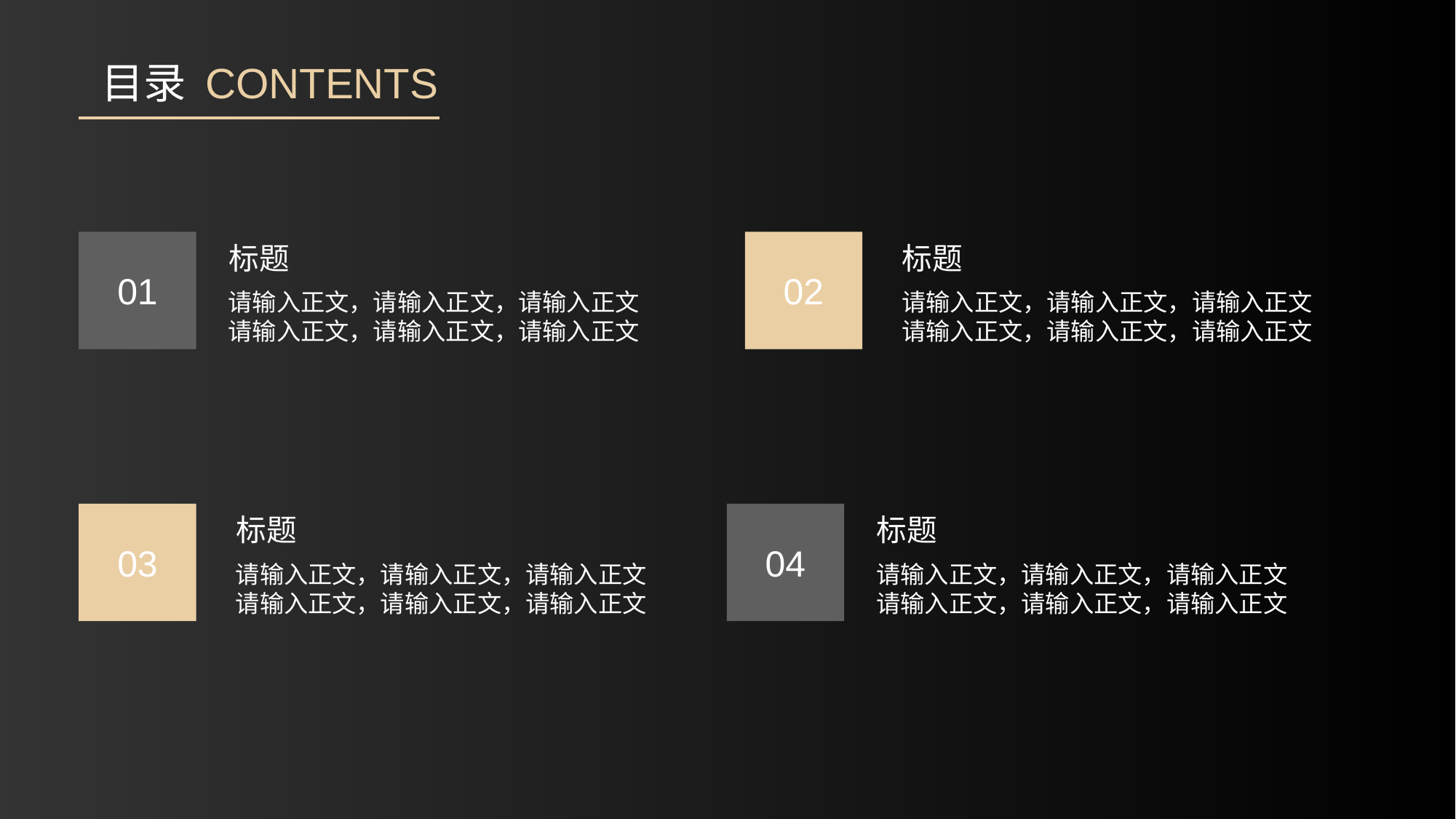

目录 CONTENTS
01
标题
请输入正文，请输入正文，请输入正文请输入正文，请输入正文，请输入正文

02
标题
请输入正文，请输入正文，请输入正文请输入正文，请输入正文，请输入正文

03
标题
请输入正文，请输入正文，请输入正文请输入正文，请输入正文，请输入正文
04
标题
请输入正文，请输入正文，请输入正文请输入正文，请输入正文，请输入正文